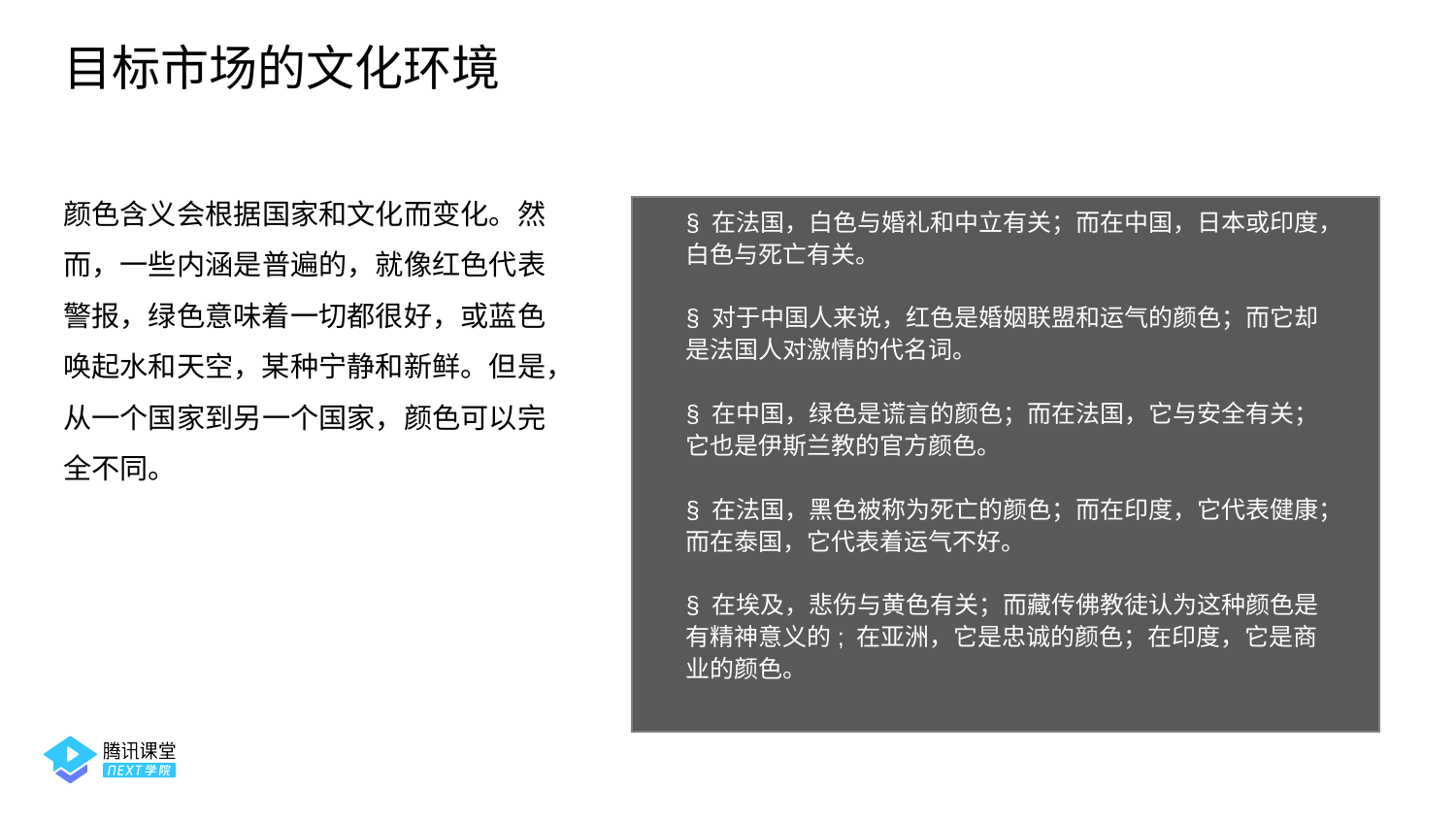

目标市场的文化环境
颜色含义会根据国家和文化而变化。然而，一些内涵是普遍的，就像红色代表警报，绿色意味着一切都很好，或蓝色唤起水和天空，某种宁静和新鲜。但是，从一个国家到另一个国家，颜色可以完全不同。

§ 在法国，白色与婚礼和中立有关；而在中国，日本或印度，白色与死亡有关。

§ 对于中国人来说，红色是婚姻联盟和运气的颜色；而它却是法国人对激情的代名词。

§ 在中国，绿色是谎言的颜色；而在法国，它与安全有关；它也是伊斯兰教的官方颜色。

§ 在法国，黑色被称为死亡的颜色；而在印度，它代表健康；而在泰国，它代表着运气不好。

§ 在埃及，悲伤与黄色有关；而藏传佛教徒认为这种颜色是有精神意义的; 在亚洲，它是忠诚的颜色；在印度，它是商业的颜色。